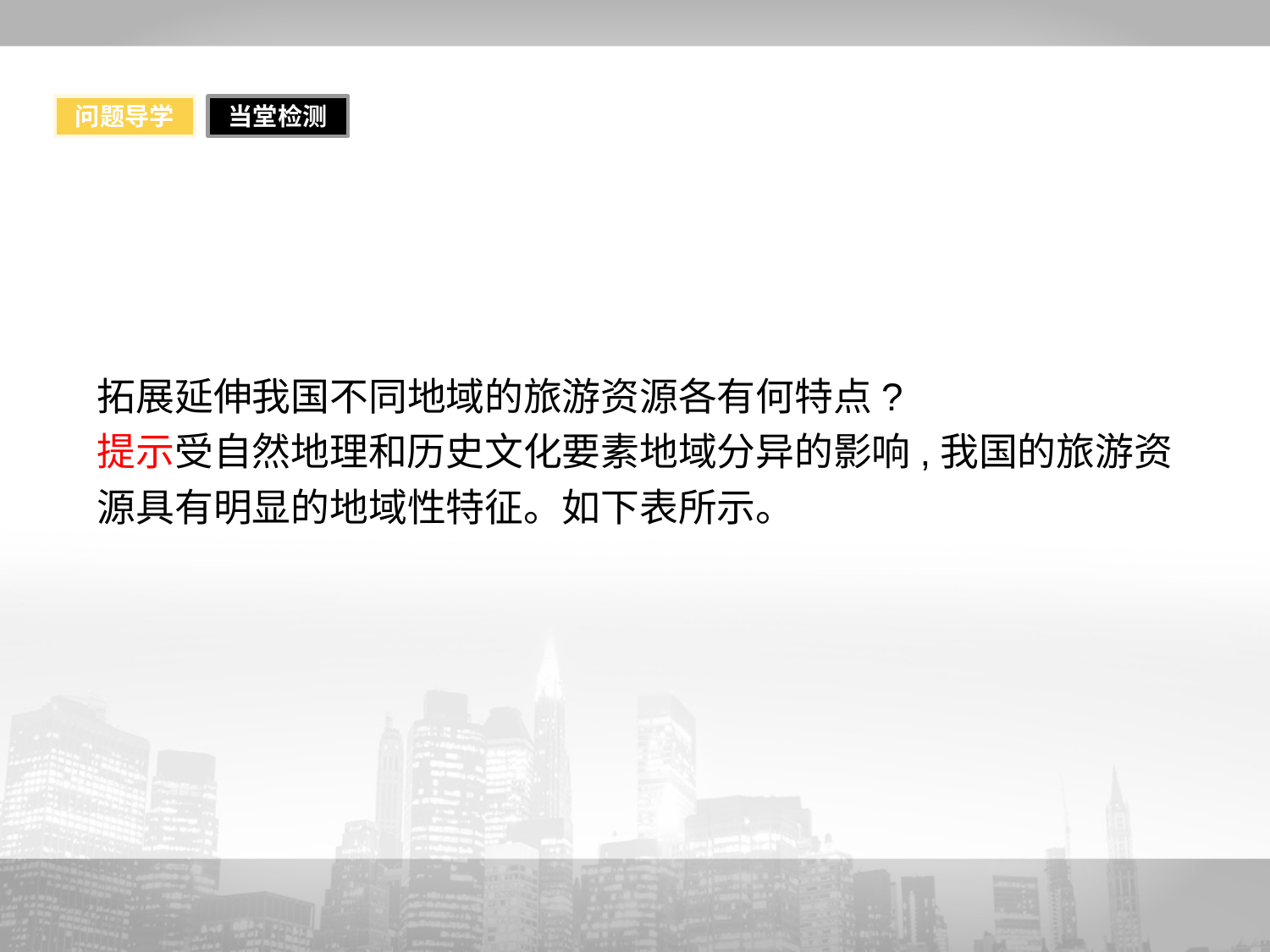

问题导学
当堂检测
拓展延伸我国不同地域的旅游资源各有何特点?
提示受自然地理和历史文化要素地域分异的影响,我国的旅游资源具有明显的地域性特征。如下表所示。